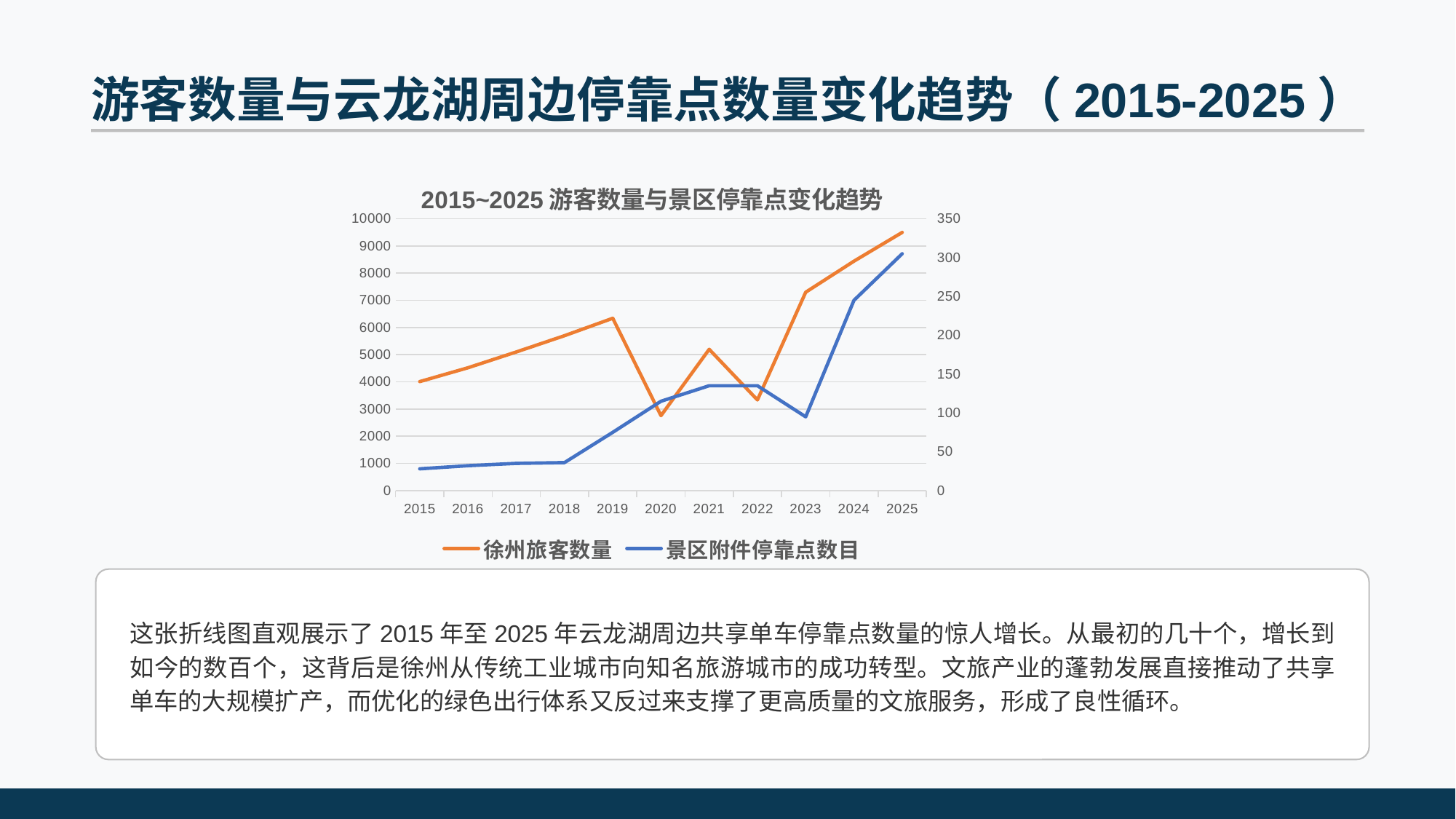

游客数量与云龙湖周边停靠点数量变化趋势（2015-2025）

### Chart: 2015~2025游客数量与景区停靠点变化趋势

| Category | 徐州旅客数量 | 列1 | 景区附件停靠点数目 |
|---|---|---|---|
| 2015 | 4008.69 | None | 28.0 |
| 2016 | 4518.89 | None | 32.0 |
| 2017 | 5100.0 | None | 35.0 |
| 2018 | 5700.0 | None | 36.0 |
| 2019 | 6340.0 | None | 75.0 |
| 2020 | 2756.09 | None | 115.0 |
| 2021 | 5197.76 | None | 135.0 |
| 2022 | 3334.26 | None | 135.0 |
| 2023 | 7298.8 | None | 95.0 |
| 2024 | 8440.79 | None | 245.0 |
| 2025 | 9500.0 | None | 305.0 |
这张折线图直观展示了2015年至2025年云龙湖周边共享单车停靠点数量的惊人增长。从最初的几十个，增长到如今的数百个，这背后是徐州从传统工业城市向知名旅游城市的成功转型。文旅产业的蓬勃发展直接推动了共享单车的大规模扩产，而优化的绿色出行体系又反过来支撑了更高质量的文旅服务，形成了良性循环。